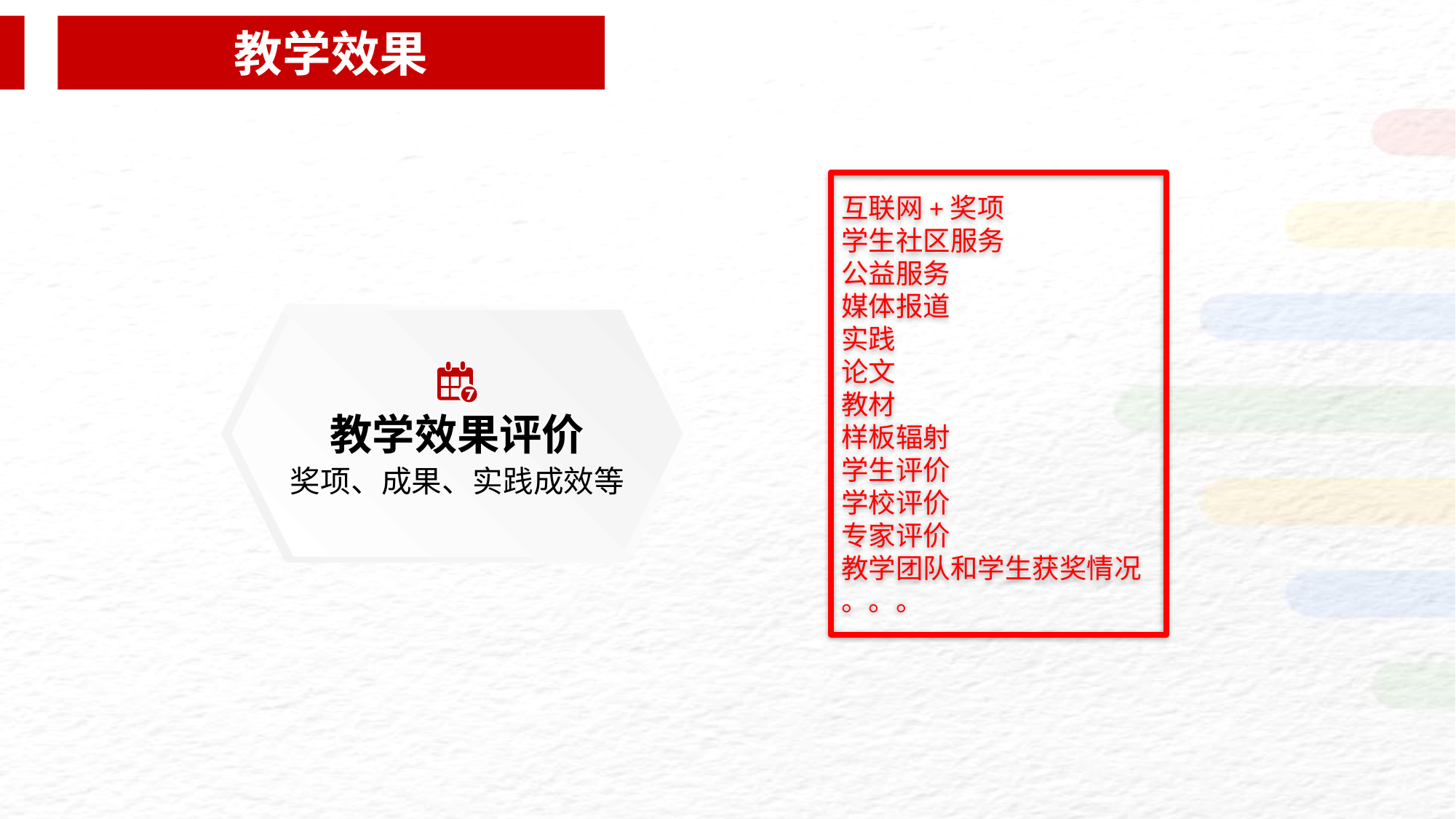

教学效果
互联网+奖项
学生社区服务
公益服务
媒体报道
实践
论文
教材
样板辐射
学生评价
学校评价
专家评价
教学团队和学生获奖情况
。。。

教学效果评价
奖项、成果、实践成效等